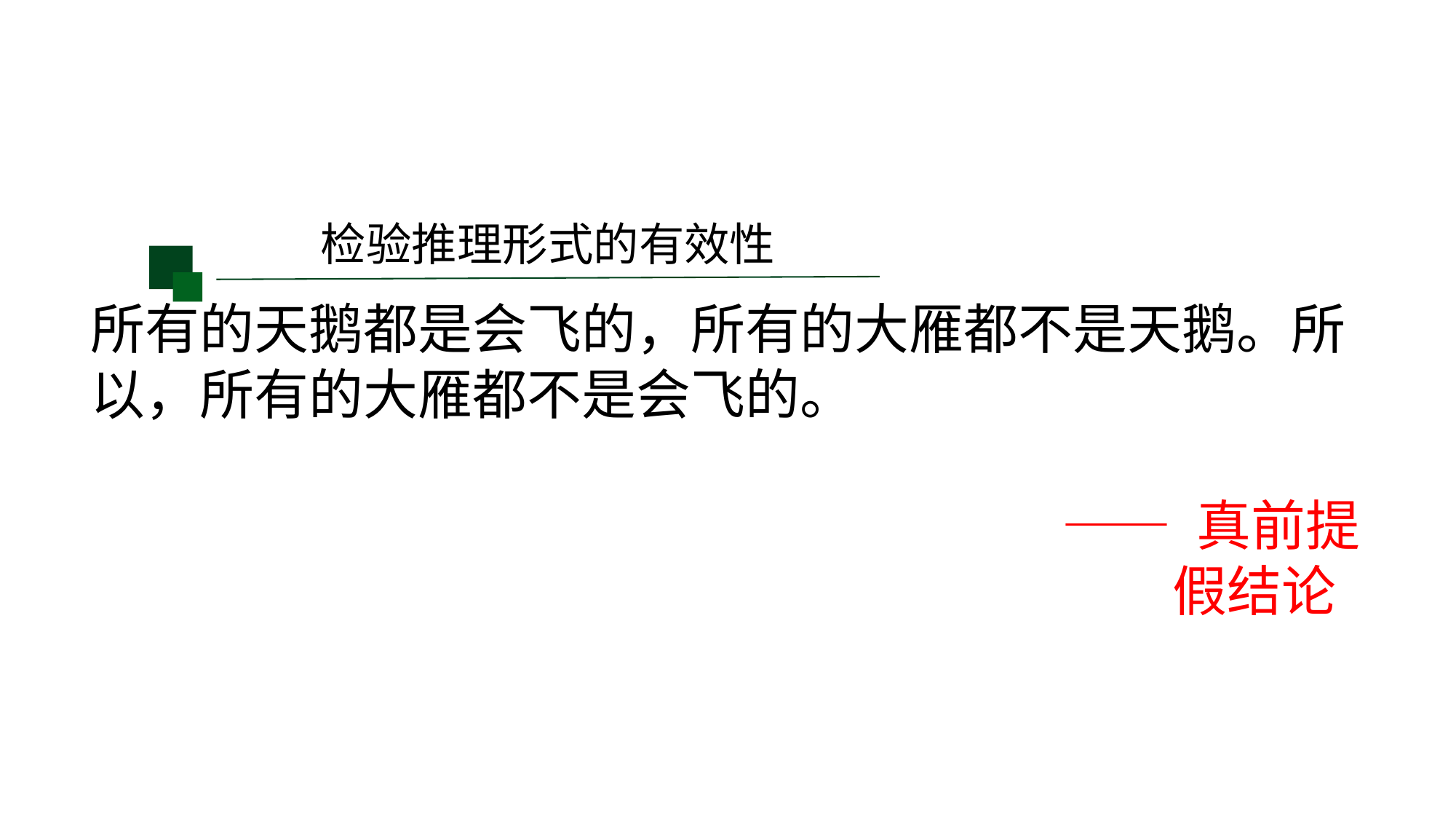

检验推理形式的有效性

所有的天鹅都是会飞的，所有的大雁都不是天鹅。所以，所有的大雁都不是会飞的。

         —— 真前提
                 假结论